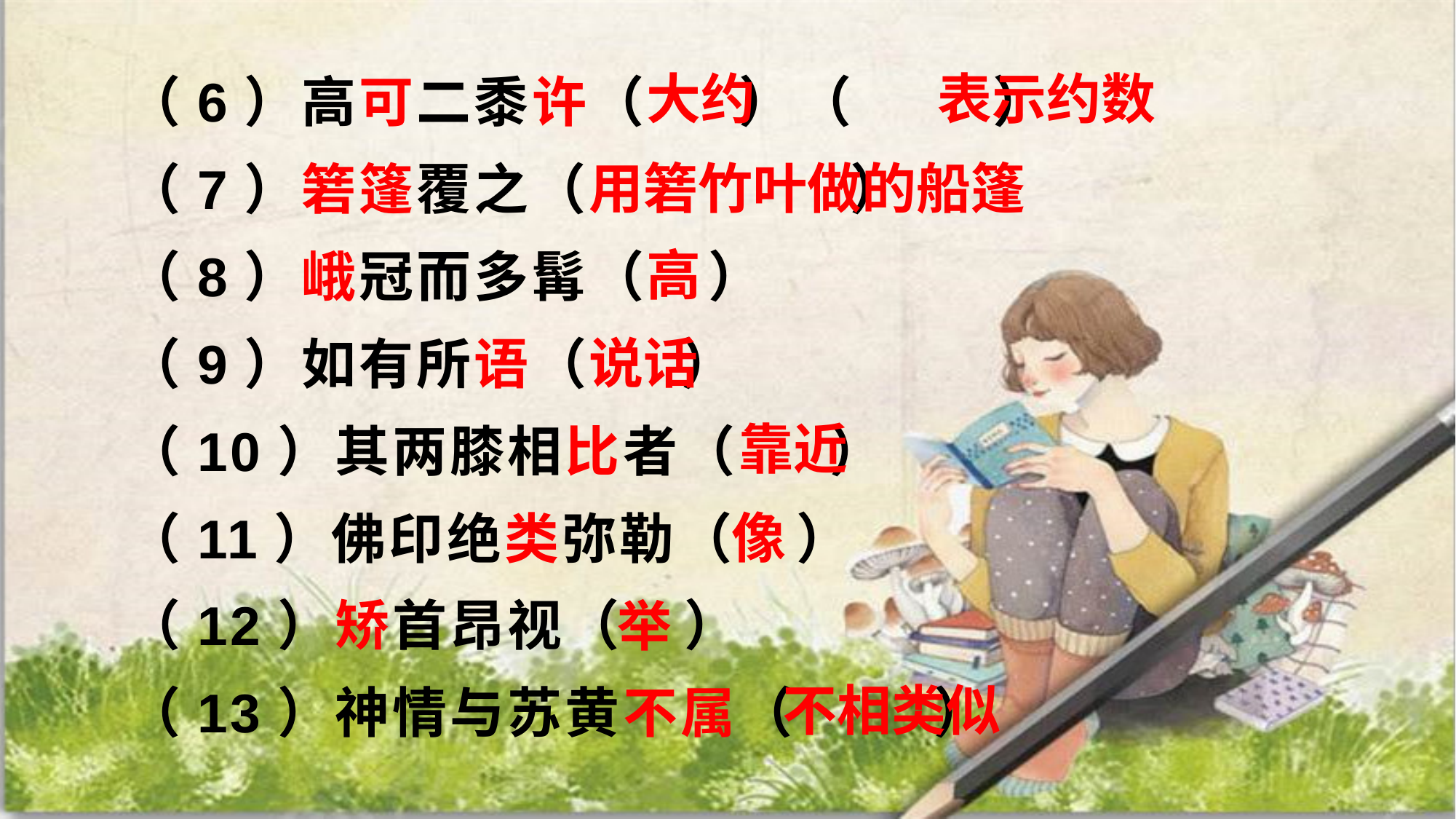

（6）高可二黍许（      ）（         ）
（7）箬篷覆之（                 ）
（8）峨冠而多髯（    ）
（9）如有所语（      ）
（10）其两膝相比者（      ）
（11）佛印绝类弥勒（    ）
（12）矫首昂视（    ）
（13）神情与苏黄不属（         ）
大约
表示约数
用箬竹叶做的船篷
高
说话
靠近
像
举
不相类似